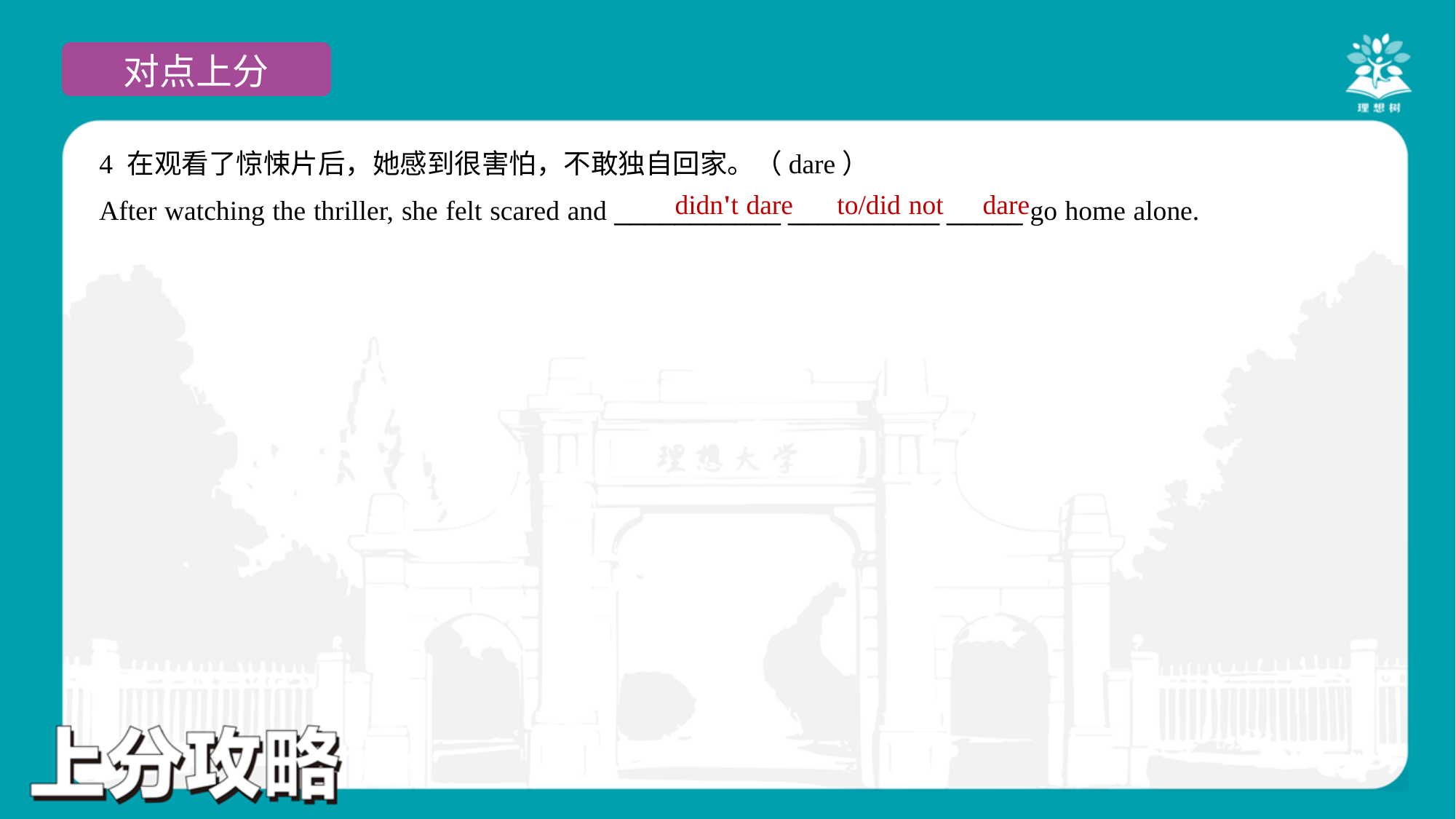

4 在观看了惊悚片后，她感到很害怕，不敢独自回家。（dare）
After watching the thriller, she felt scared and ___________ __________ _____ go home alone.
didn't dare
to/did not
dare